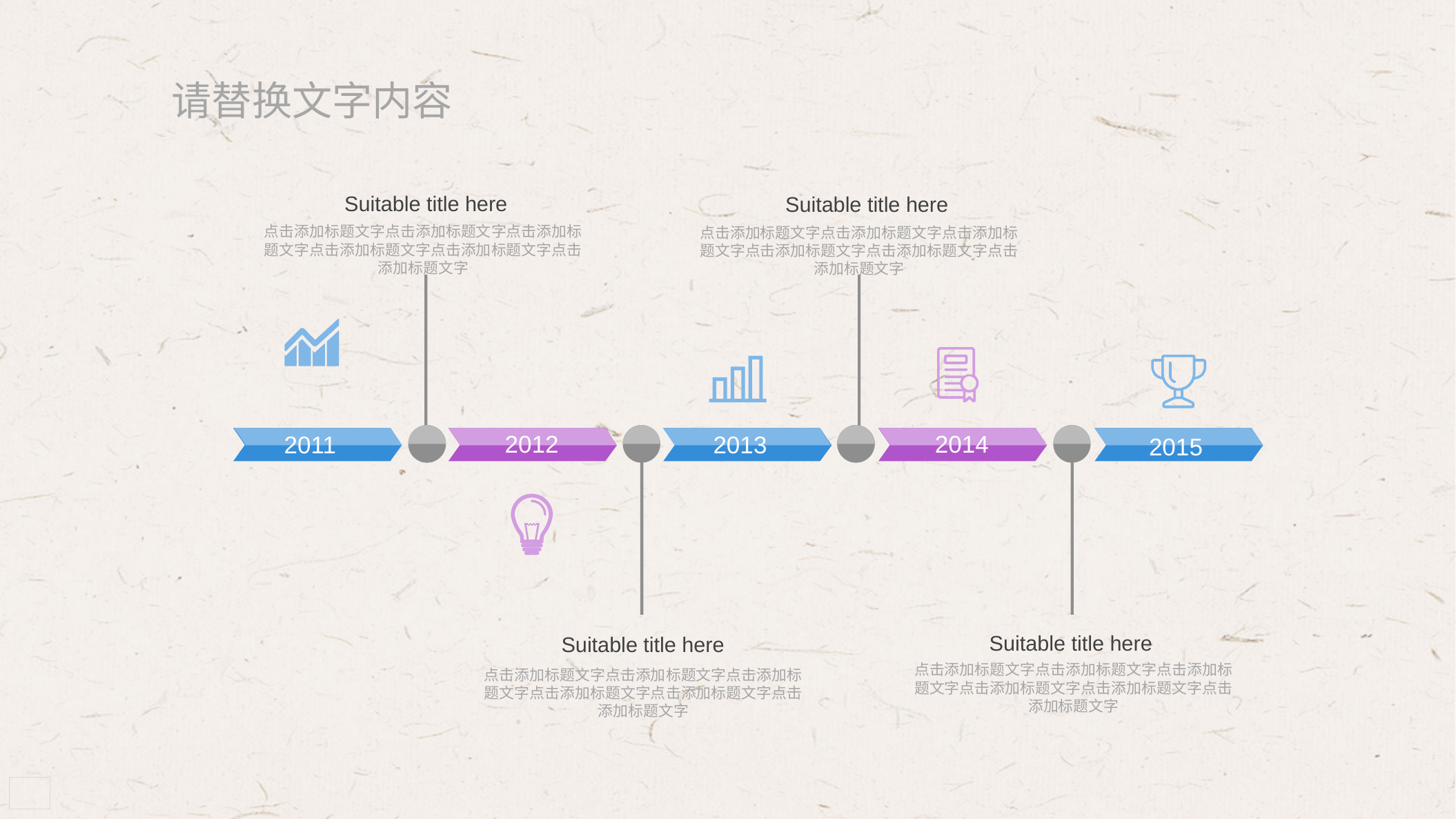

请替换文字内容
Suitable title here
点击添加标题文字点击添加标题文字点击添加标题文字点击添加标题文字点击添加标题文字点击添加标题文字
Suitable title here
点击添加标题文字点击添加标题文字点击添加标题文字点击添加标题文字点击添加标题文字点击添加标题文字

2012

2014

2011

2013

2015

Suitable title here
点击添加标题文字点击添加标题文字点击添加标题文字点击添加标题文字点击添加标题文字点击添加标题文字
Suitable title here
点击添加标题文字点击添加标题文字点击添加标题文字点击添加标题文字点击添加标题文字点击添加标题文字
13